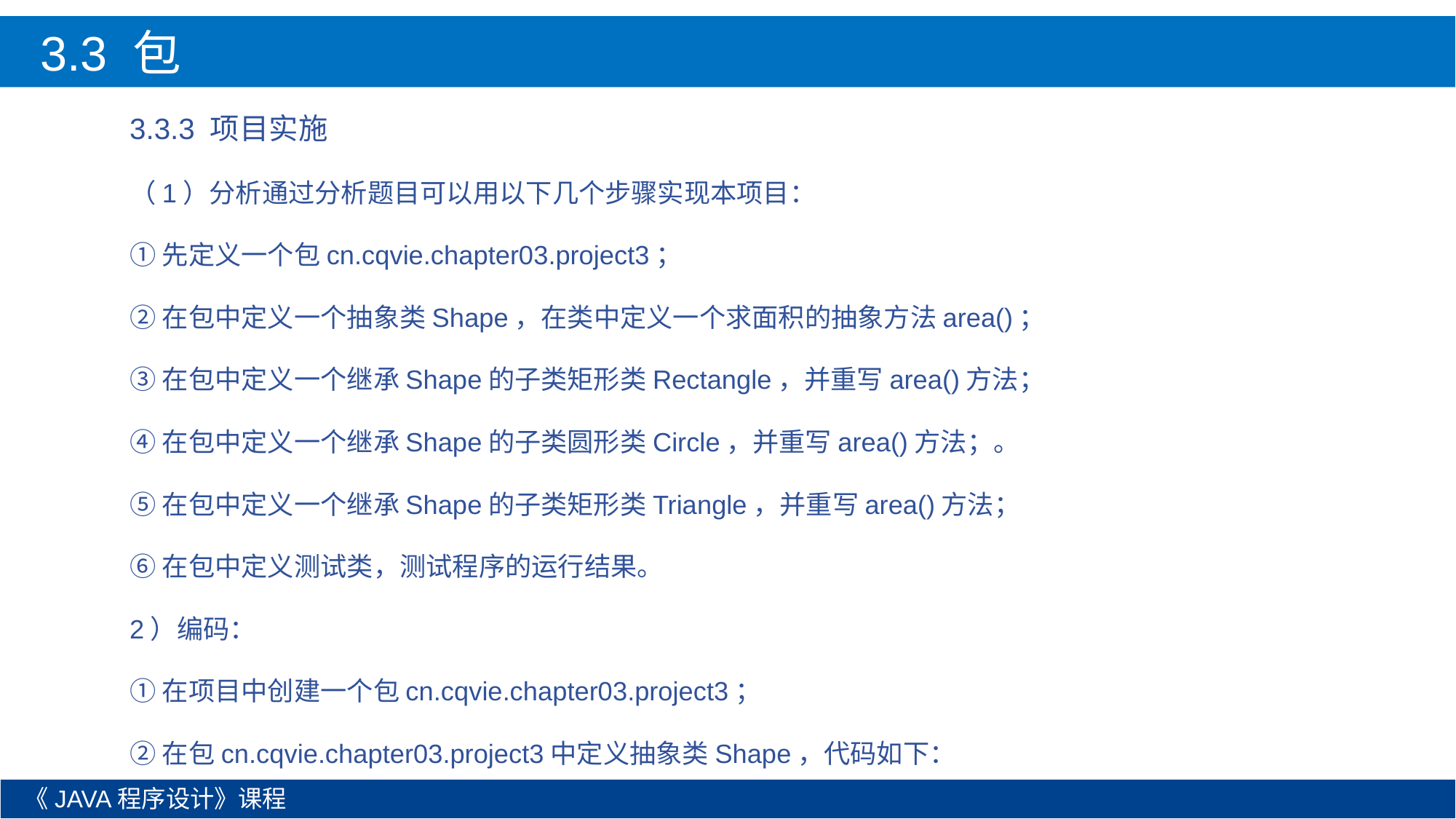

3.3 包
3.3.3 项目实施
（1）分析通过分析题目可以用以下几个步骤实现本项目：
①先定义一个包cn.cqvie.chapter03.project3；
②在包中定义一个抽象类Shape，在类中定义一个求面积的抽象方法area()；
③在包中定义一个继承Shape的子类矩形类Rectangle，并重写area()方法；
④在包中定义一个继承Shape的子类圆形类Circle，并重写area()方法；。
⑤在包中定义一个继承Shape的子类矩形类Triangle，并重写area()方法；
⑥在包中定义测试类，测试程序的运行结果。
2）编码：
①在项目中创建一个包cn.cqvie.chapter03.project3；
②在包cn.cqvie.chapter03.project3中定义抽象类Shape，代码如下：
《JAVA程序设计》课程